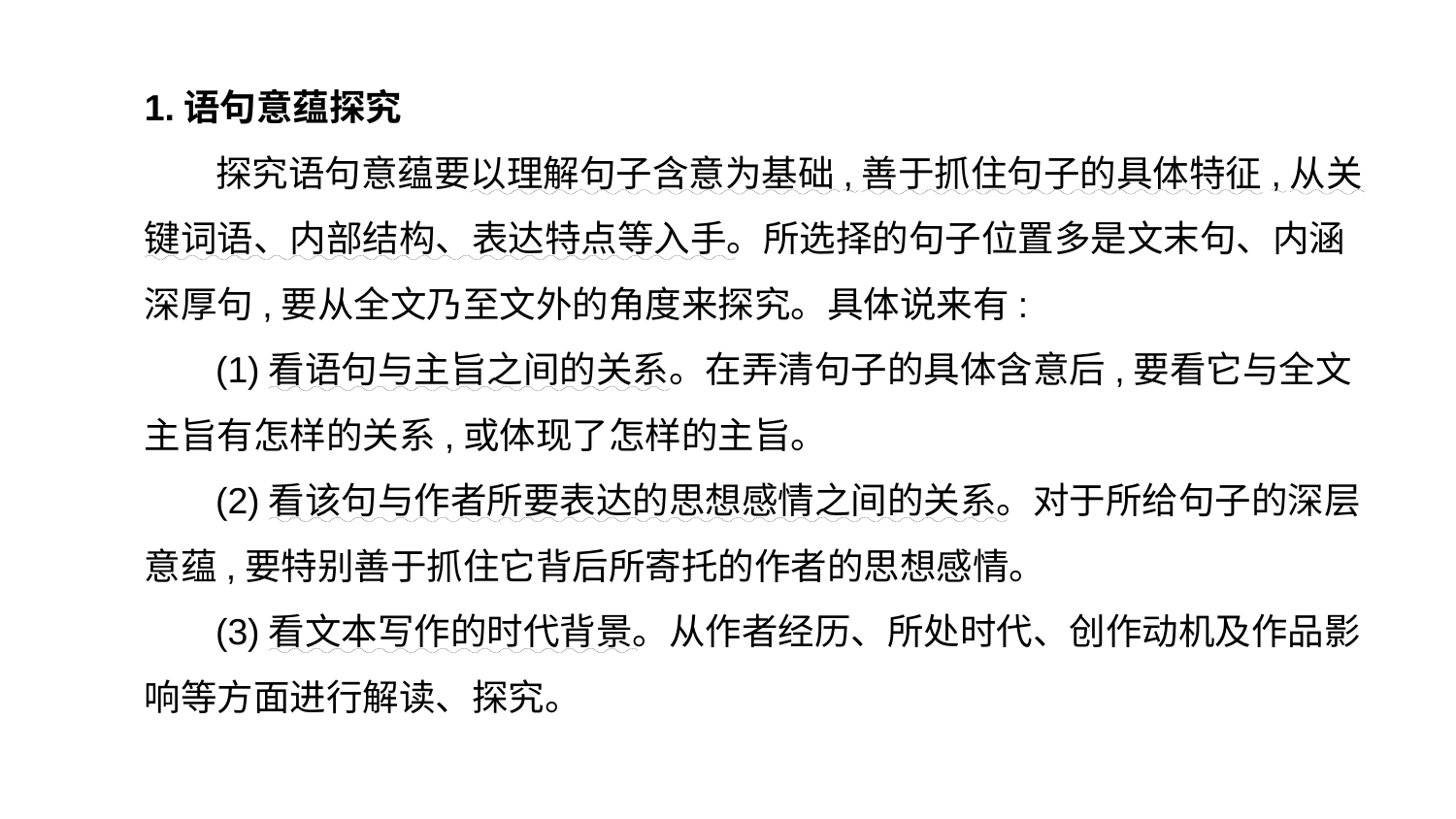

1.语句意蕴探究
探究语句意蕴要以理解句子含意为基础,善于抓住句子的具体特征,从关键词语、内部结构、表达特点等入手。所选择的句子位置多是文末句、内涵深厚句,要从全文乃至文外的角度来探究。具体说来有:
(1)看语句与主旨之间的关系。在弄清句子的具体含意后,要看它与全文主旨有怎样的关系,或体现了怎样的主旨。
(2)看该句与作者所要表达的思想感情之间的关系。对于所给句子的深层意蕴,要特别善于抓住它背后所寄托的作者的思想感情。
(3)看文本写作的时代背景。从作者经历、所处时代、创作动机及作品影响等方面进行解读、探究。